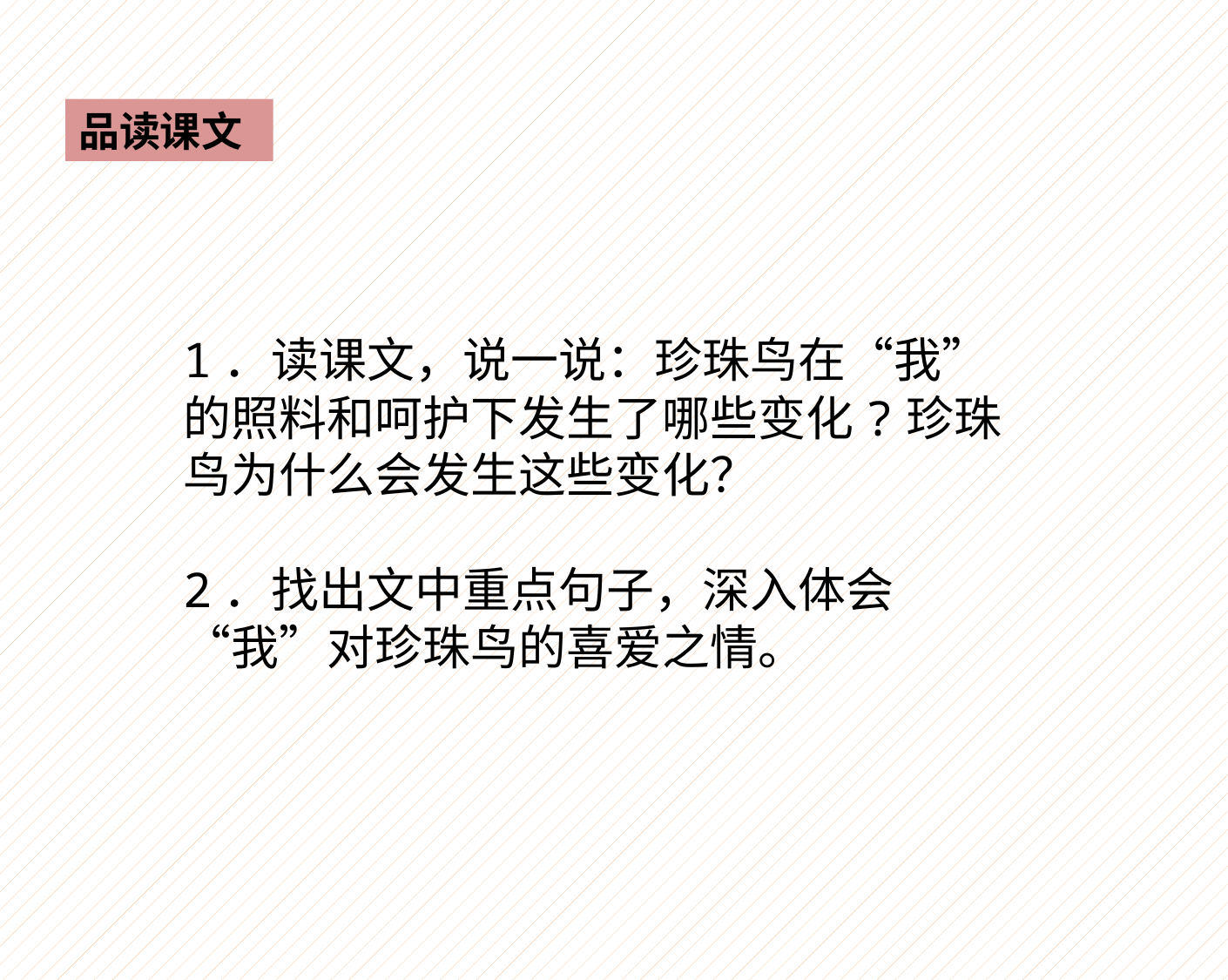

品读课文
1．读课文，说一说：珍珠鸟在“我”的照料和呵护下发生了哪些变化?珍珠鸟为什么会发生这些变化？

2．找出文中重点句子，深入体会“我”对珍珠鸟的喜爱之情。